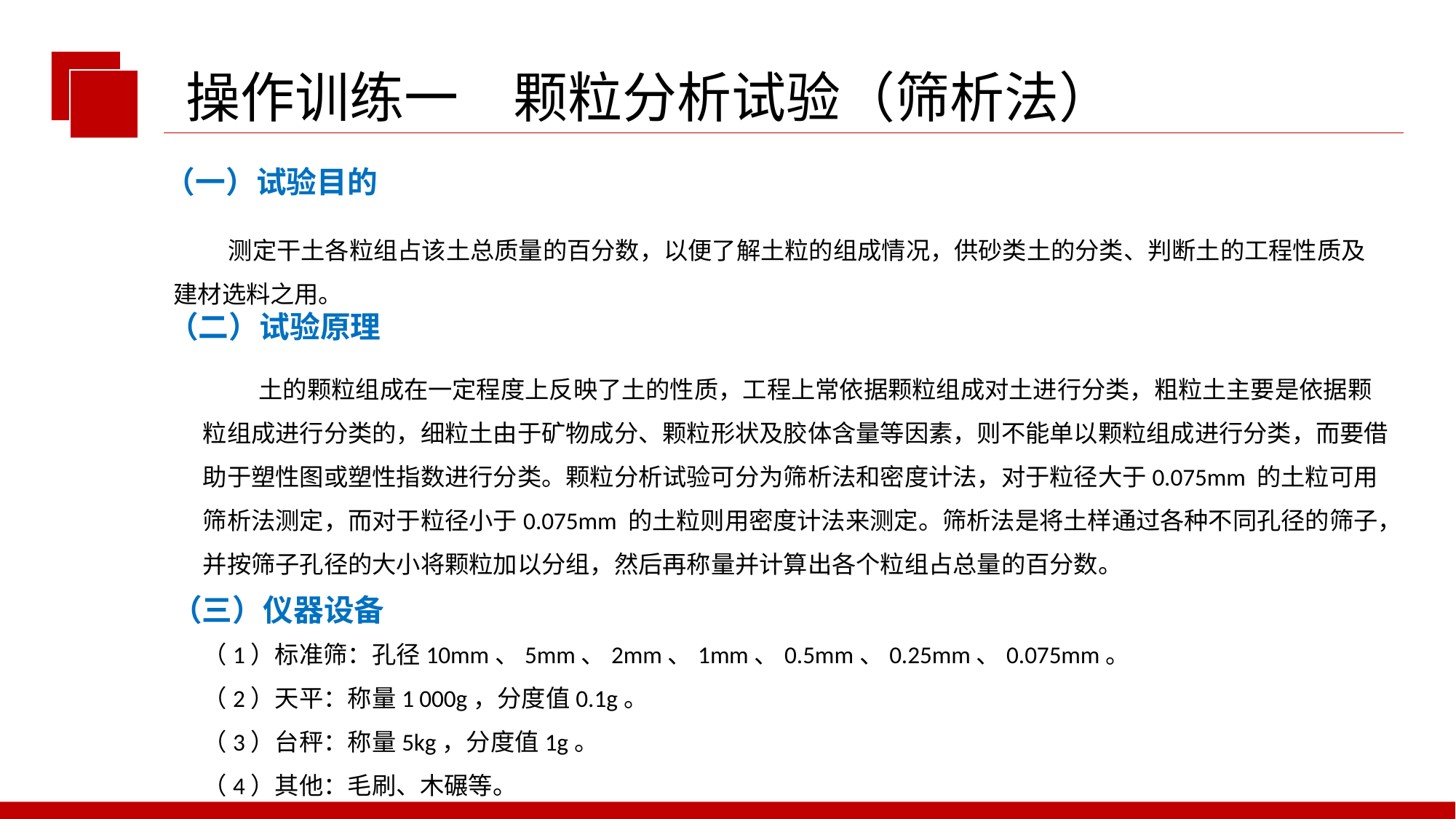

操作训练一　颗粒分析试验（筛析法）

（一）试验目的
         测定干土各粒组占该土总质量的百分数，以便了解土粒的组成情况，供砂类土的分类、判断土的工程性质及建材选料之用。
（二）试验原理
        土的颗粒组成在一定程度上反映了土的性质，工程上常依据颗粒组成对土进行分类，粗粒土主要是依据颗粒组成进行分类的，细粒土由于矿物成分、颗粒形状及胶体含量等因素，则不能单以颗粒组成进行分类，而要借助于塑性图或塑性指数进行分类。颗粒分析试验可分为筛析法和密度计法，对于粒径大于0.075mm 的土粒可用筛析法测定，而对于粒径小于0.075mm 的土粒则用密度计法来测定。筛析法是将土样通过各种不同孔径的筛子，并按筛子孔径的大小将颗粒加以分组，然后再称量并计算出各个粒组占总量的百分数。
（三）仪器设备
（1）标准筛：孔径10mm、5mm、2mm、1mm、0.5mm、0.25mm、0.075mm。
（2）天平：称量1 000g，分度值0.1g。
（3）台秤：称量5kg，分度值1g。
（4）其他：毛刷、木碾等。